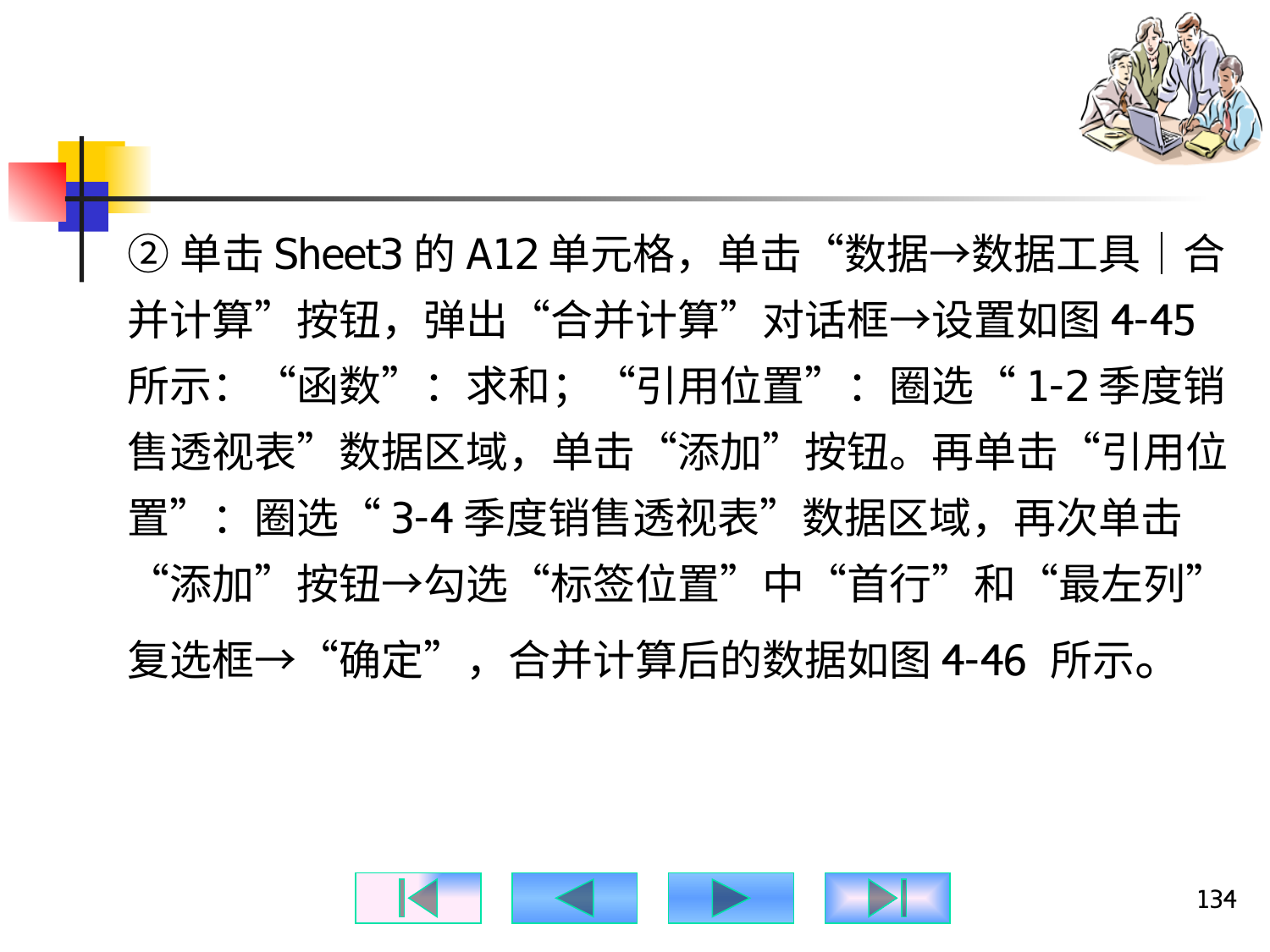

#
②单击Sheet3的A12单元格，单击“数据→数据工具｜合并计算”按钮，弹出“合并计算”对话框→设置如图4-45所示：“函数”：求和；“引用位置”：圈选“1-2季度销售透视表”数据区域，单击“添加”按钮。再单击“引用位置”：圈选“3-4季度销售透视表”数据区域，再次单击“添加”按钮→勾选“标签位置”中“首行”和“最左列”复选框→“确定”，合并计算后的数据如图4-46 所示。

134